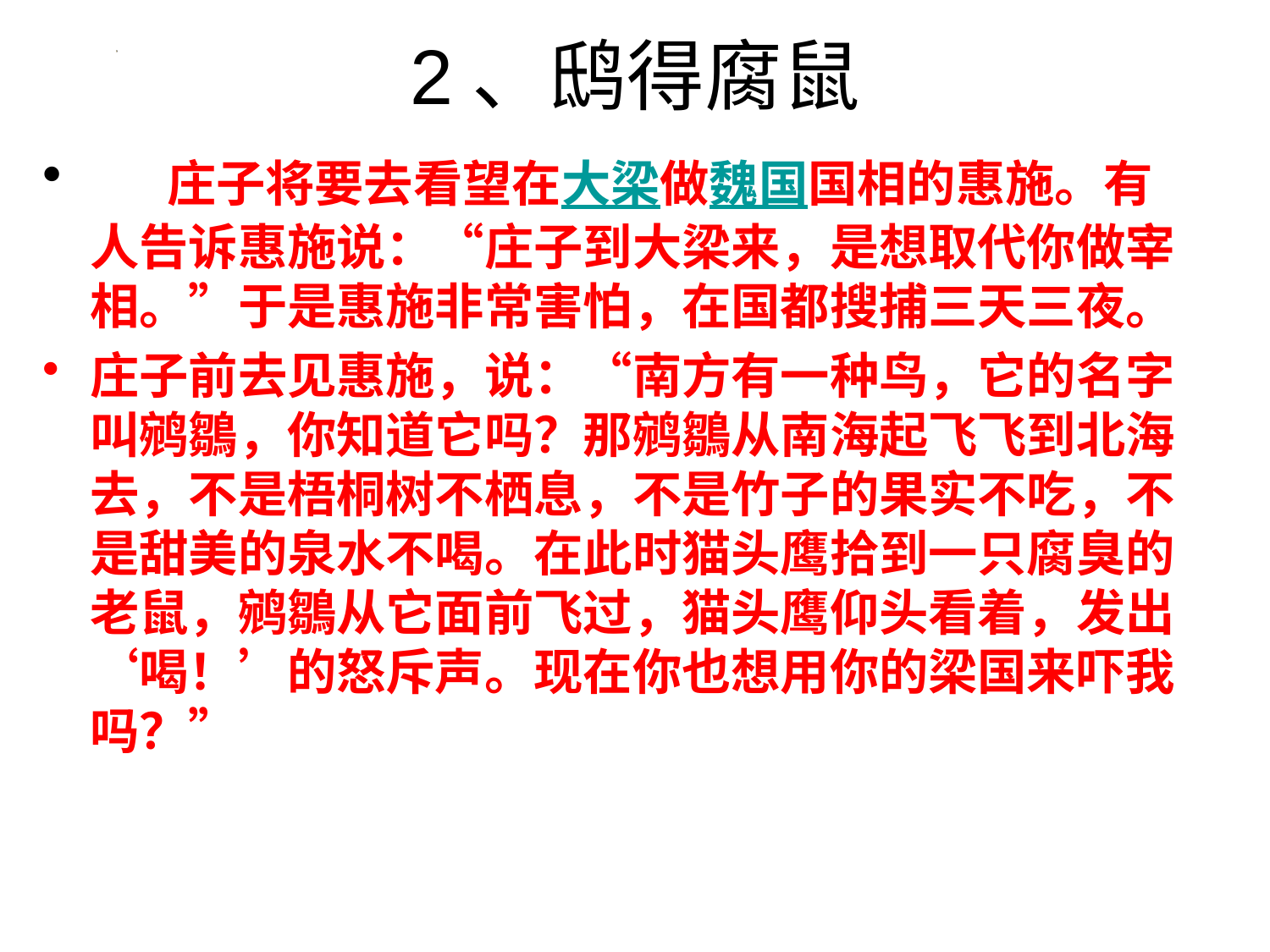

# 2、鸱得腐鼠
     庄子将要去看望在大梁做魏国国相的惠施。有人告诉惠施说：“庄子到大梁来，是想取代你做宰相。”于是惠施非常害怕，在国都搜捕三天三夜。
庄子前去见惠施，说：“南方有一种鸟，它的名字叫鹓鶵，你知道它吗？那鹓鶵从南海起飞飞到北海去，不是梧桐树不栖息，不是竹子的果实不吃，不是甜美的泉水不喝。在此时猫头鹰拾到一只腐臭的老鼠，鹓鶵从它面前飞过，猫头鹰仰头看着，发出‘喝！’的怒斥声。现在你也想用你的梁国来吓我吗？”